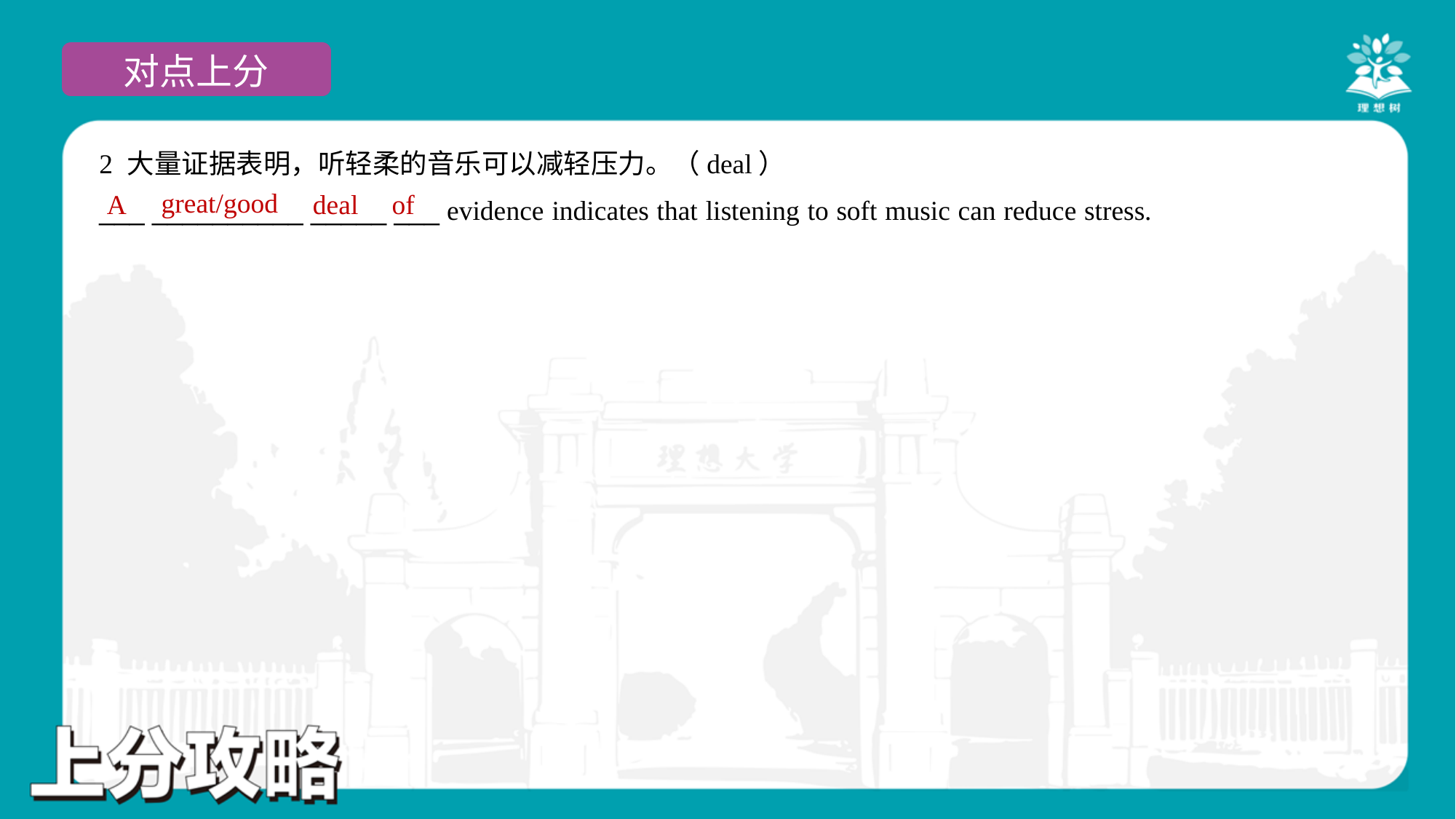

2 大量证据表明，听轻柔的音乐可以减轻压力。（deal）
___ __________ _____ ___ evidence indicates that listening to soft music can reduce stress.
great/good
A
deal
of